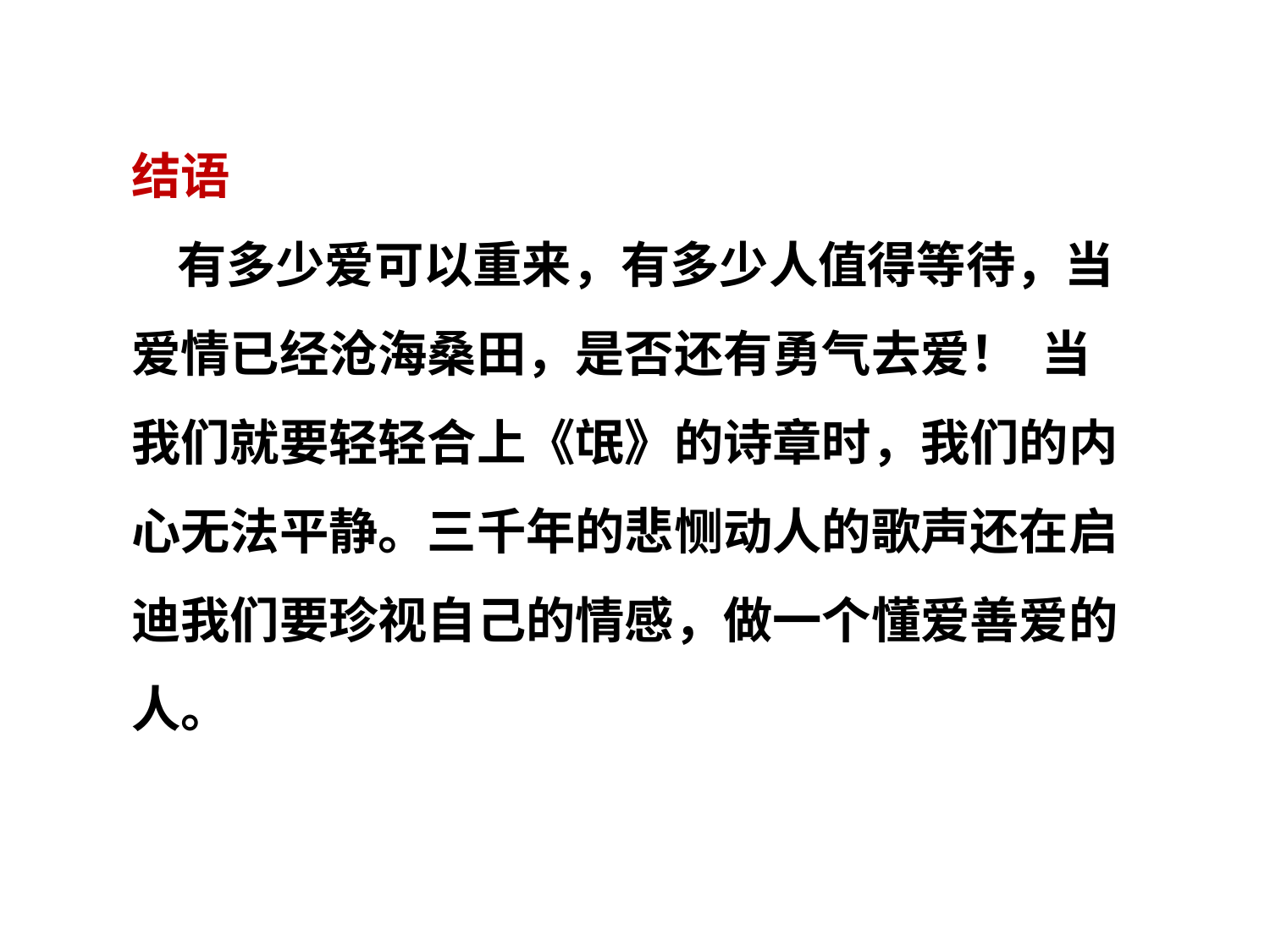

结语
   有多少爱可以重来，有多少人值得等待，当爱情已经沧海桑田，是否还有勇气去爱！  当我们就要轻轻合上《氓》的诗章时，我们的内心无法平静。三千年的悲恻动人的歌声还在启迪我们要珍视自己的情感，做一个懂爱善爱的人。